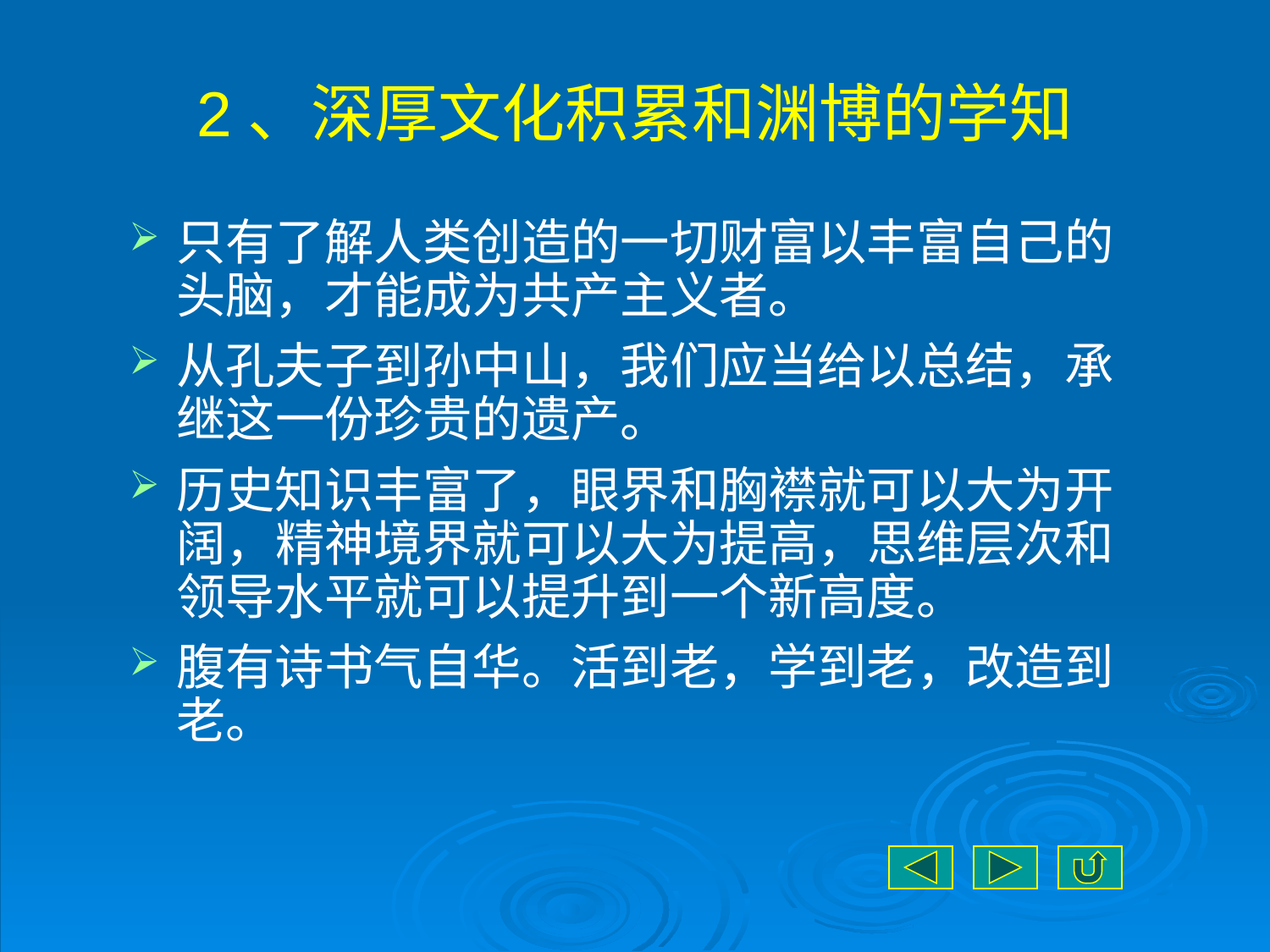

# 2、深厚文化积累和渊博的学知
只有了解人类创造的一切财富以丰富自己的头脑，才能成为共产主义者。
从孔夫子到孙中山，我们应当给以总结，承继这一份珍贵的遗产。
历史知识丰富了，眼界和胸襟就可以大为开阔，精神境界就可以大为提高，思维层次和领导水平就可以提升到一个新高度。
腹有诗书气自华。活到老，学到老，改造到老。